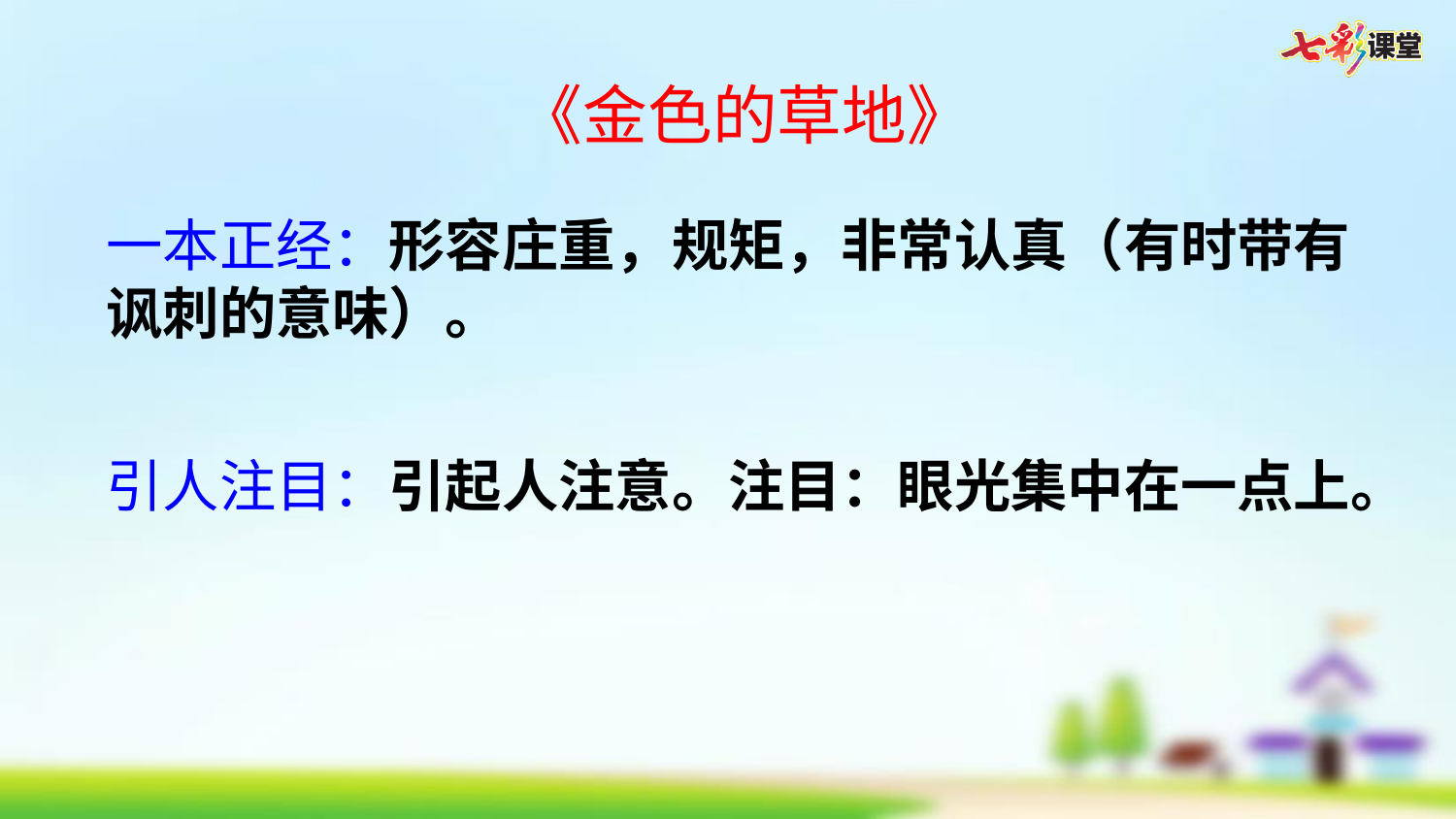

《金色的草地》
一本正经：形容庄重，规矩，非常认真（有时带有讽刺的意味）。
引人注目：引起人注意。注目：眼光集中在一点上。